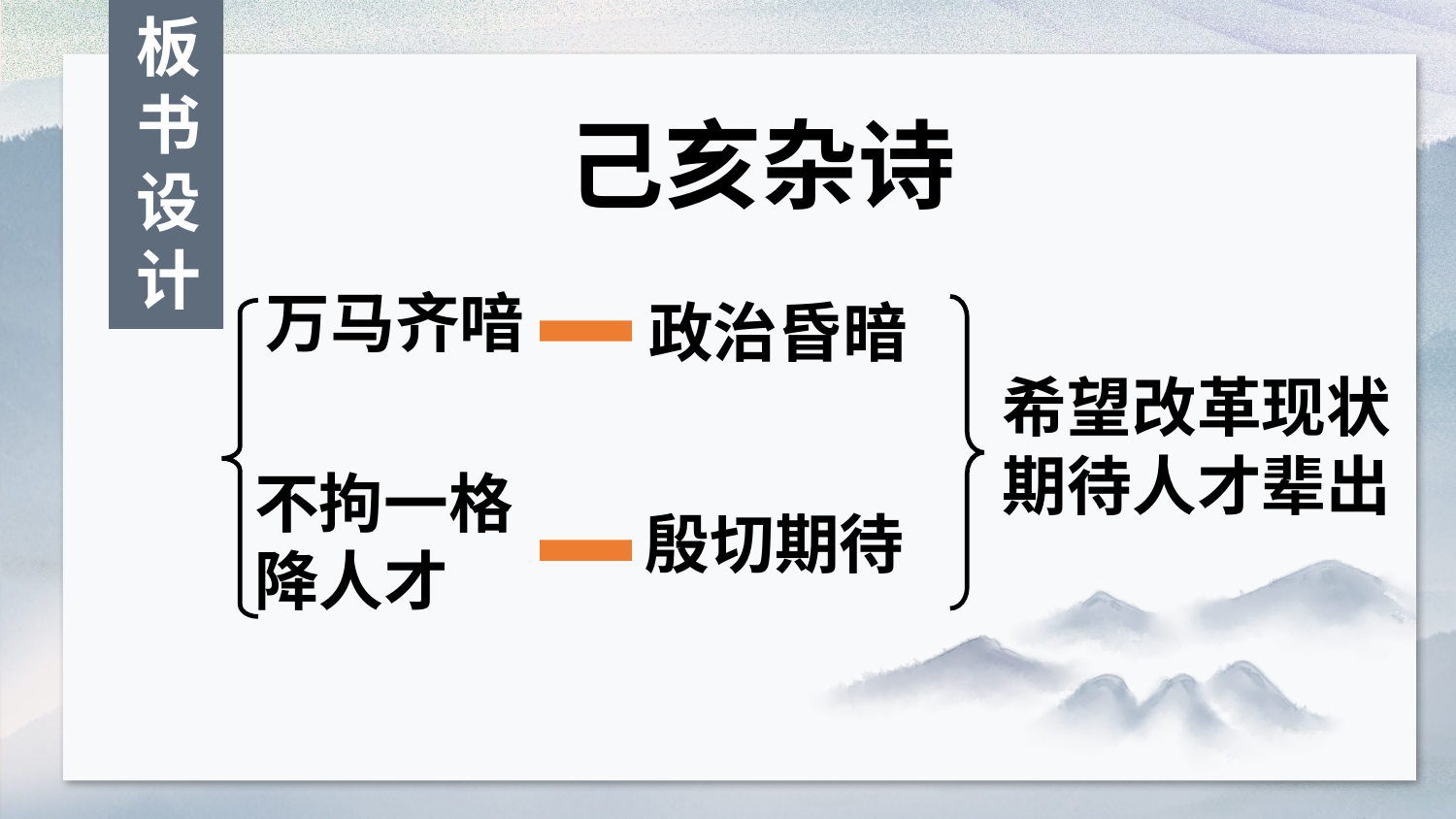

板书设计
己亥杂诗
万马齐喑
政治昏暗

希望改革现状期待人才辈出
不拘一格降人才
殷切期待